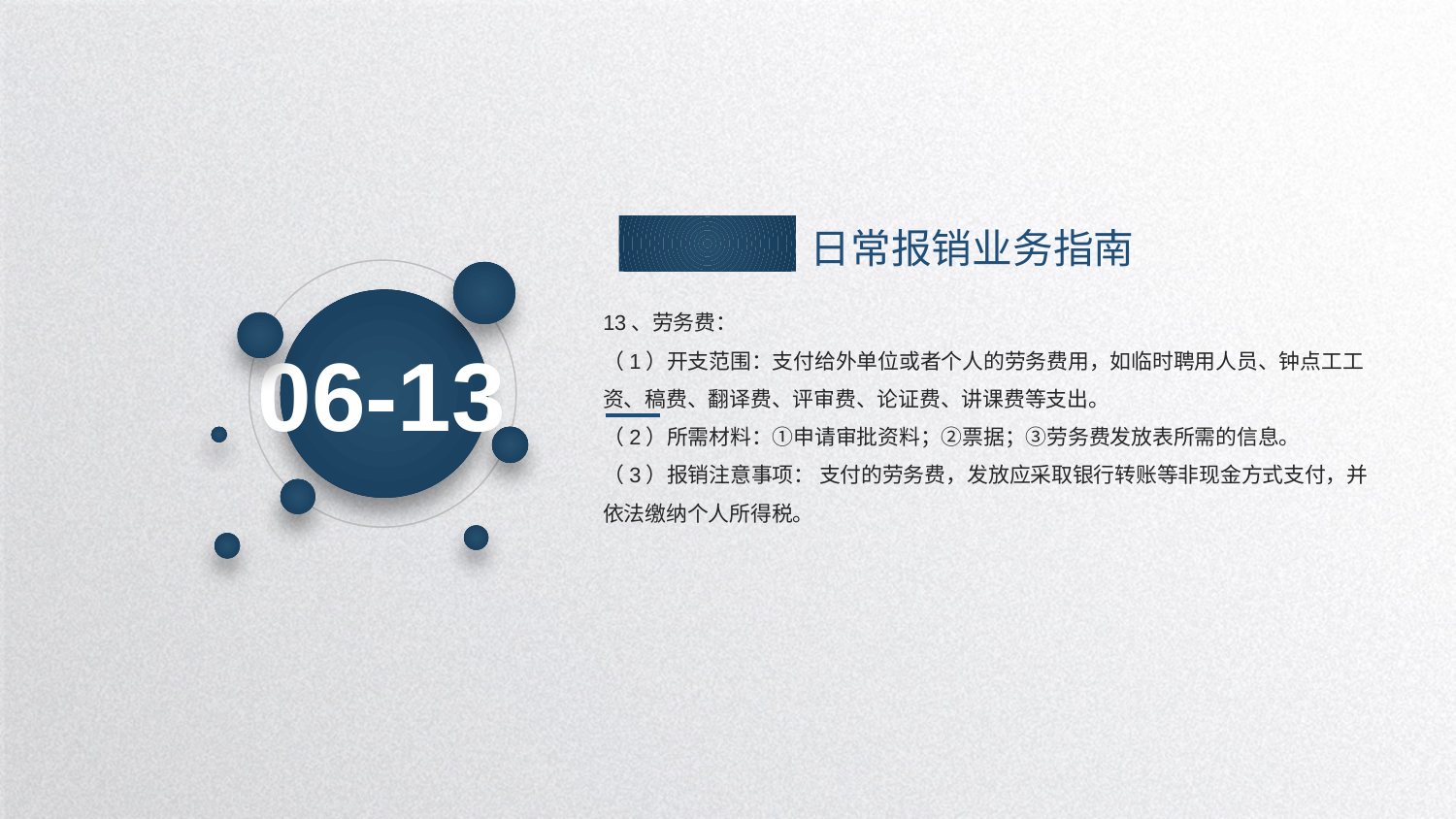

日常报销业务指南

13、劳务费：
（1）开支范围：支付给外单位或者个人的劳务费用，如临时聘用人员、钟点工工资、稿费、翻译费、评审费、论证费、讲课费等支出。
（2）所需材料：①申请审批资料；②票据；③劳务费发放表所需的信息。
（3）报销注意事项： 支付的劳务费，发放应采取银行转账等非现金方式支付，并依法缴纳个人所得税。

06-13